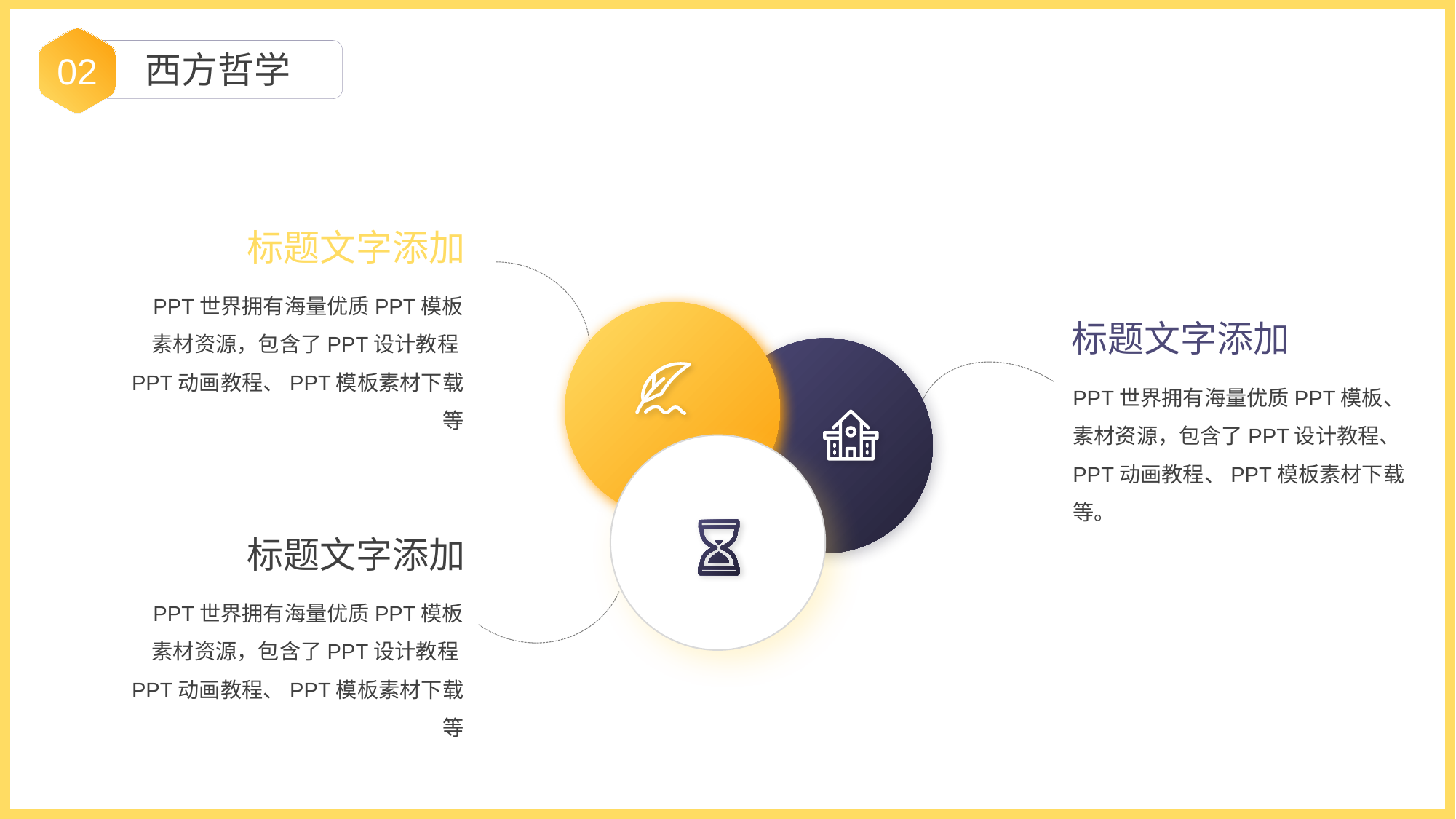

西方哲学
02
标题文字添加

PPT世界拥有海量优质PPT模板
素材资源，包含了PPT设计教程PPT动画教程、PPT模板素材下载等

标题文字添加

PPT世界拥有海量优质PPT模板、
素材资源，包含了PPT设计教程、PPT动画教程、PPT模板素材下载等。

标题文字添加
PPT世界拥有海量优质PPT模板
素材资源，包含了PPT设计教程PPT动画教程、PPT模板素材下载等